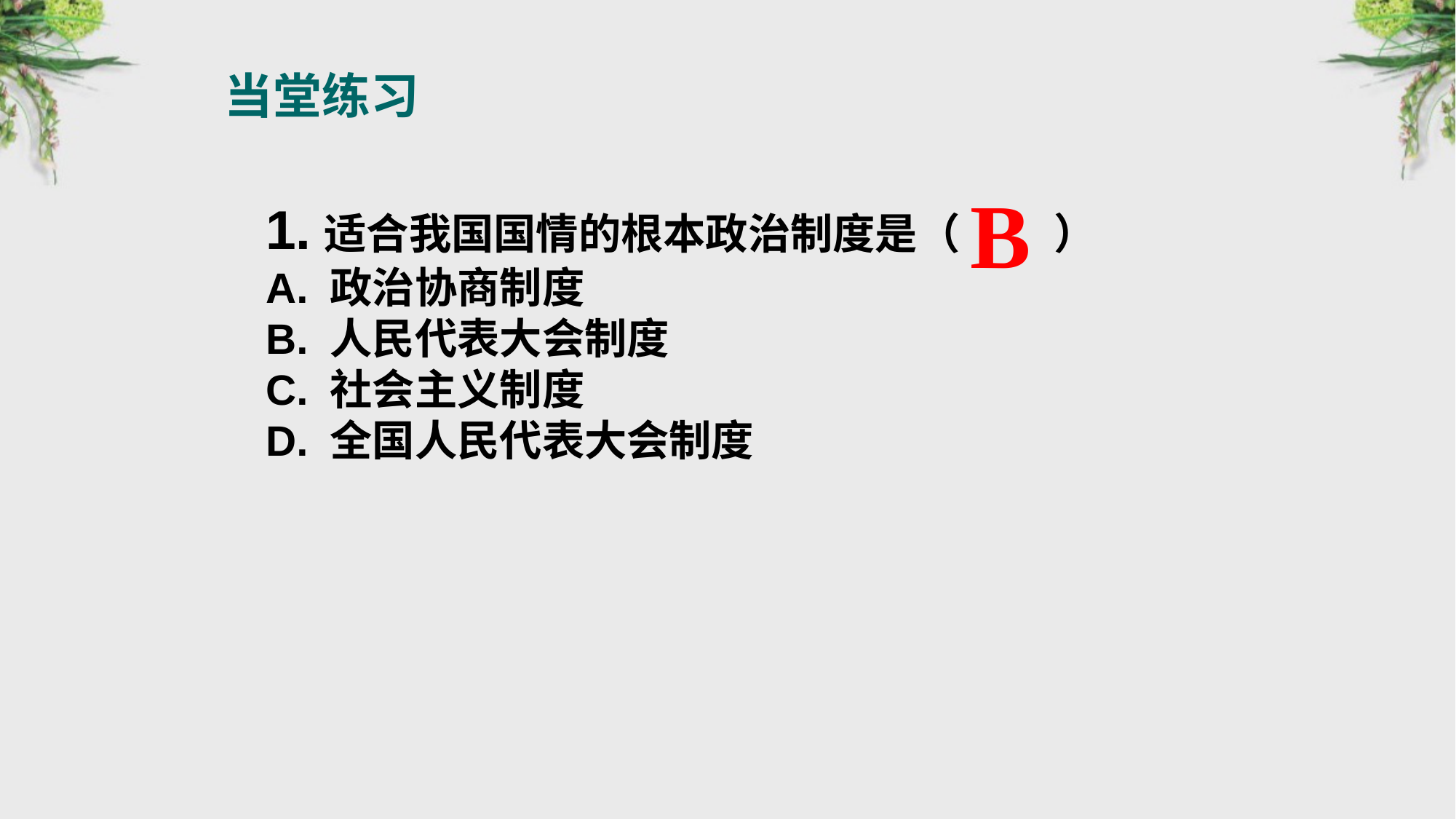

当堂练习
B
1.适合我国国情的根本政治制度是（　 　）
A. 政治协商制度
B. 人民代表大会制度
C. 社会主义制度
D. 全国人民代表大会制度